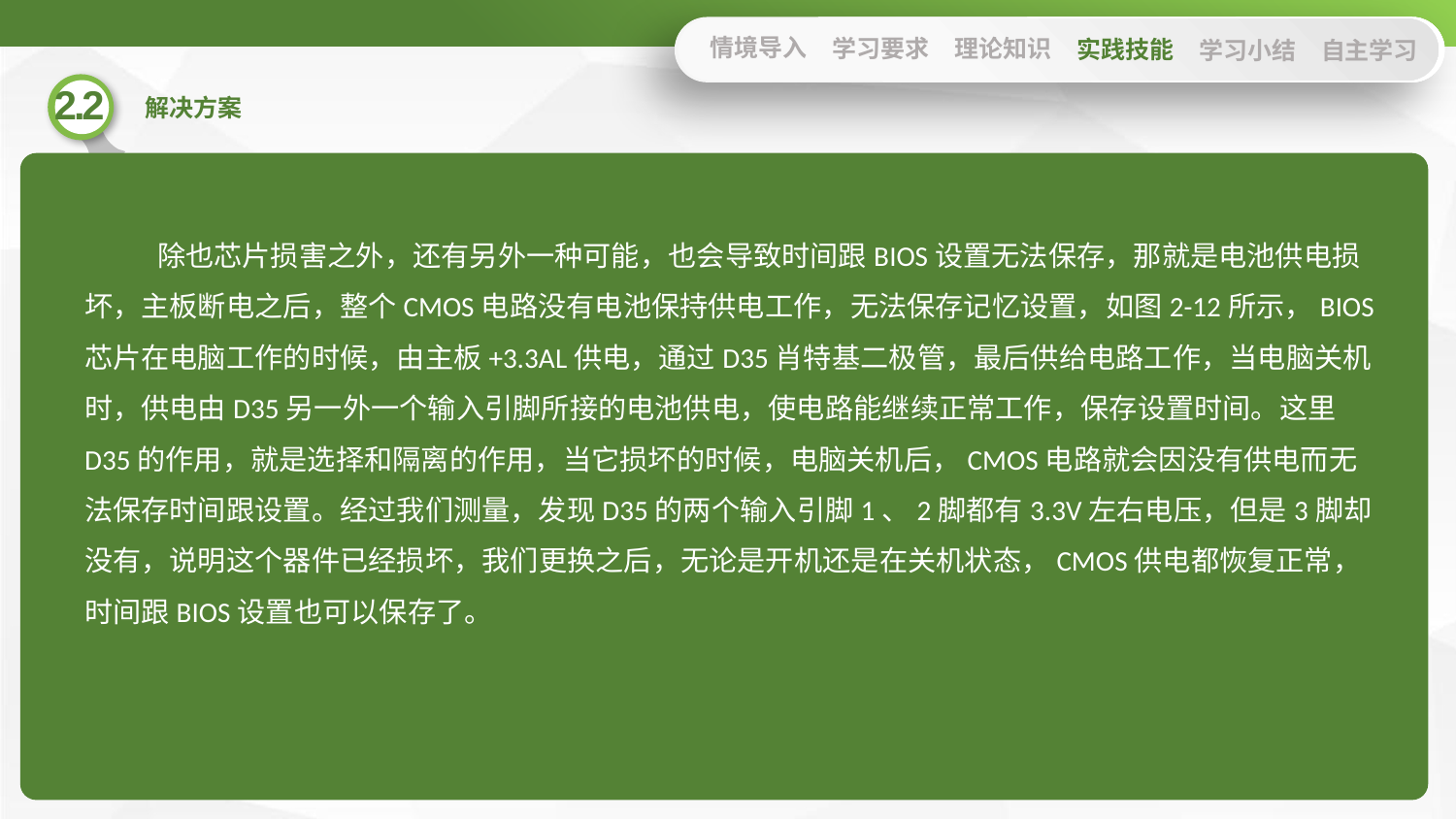

情境导入
学习要求
理论知识
实践技能
学习小结
自主学习
除也芯片损害之外，还有另外一种可能，也会导致时间跟BIOS设置无法保存，那就是电池供电损坏，主板断电之后，整个CMOS电路没有电池保持供电工作，无法保存记忆设置，如图2-12所示，BIOS芯片在电脑工作的时候，由主板+3.3AL供电，通过D35肖特基二极管，最后供给电路工作，当电脑关机时，供电由D35另一外一个输入引脚所接的电池供电，使电路能继续正常工作，保存设置时间。这里D35的作用，就是选择和隔离的作用，当它损坏的时候，电脑关机后，CMOS电路就会因没有供电而无法保存时间跟设置。经过我们测量，发现D35的两个输入引脚1、2脚都有3.3V左右电压，但是3脚却没有，说明这个器件已经损坏，我们更换之后，无论是开机还是在关机状态，CMOS供电都恢复正常，时间跟BIOS设置也可以保存了。